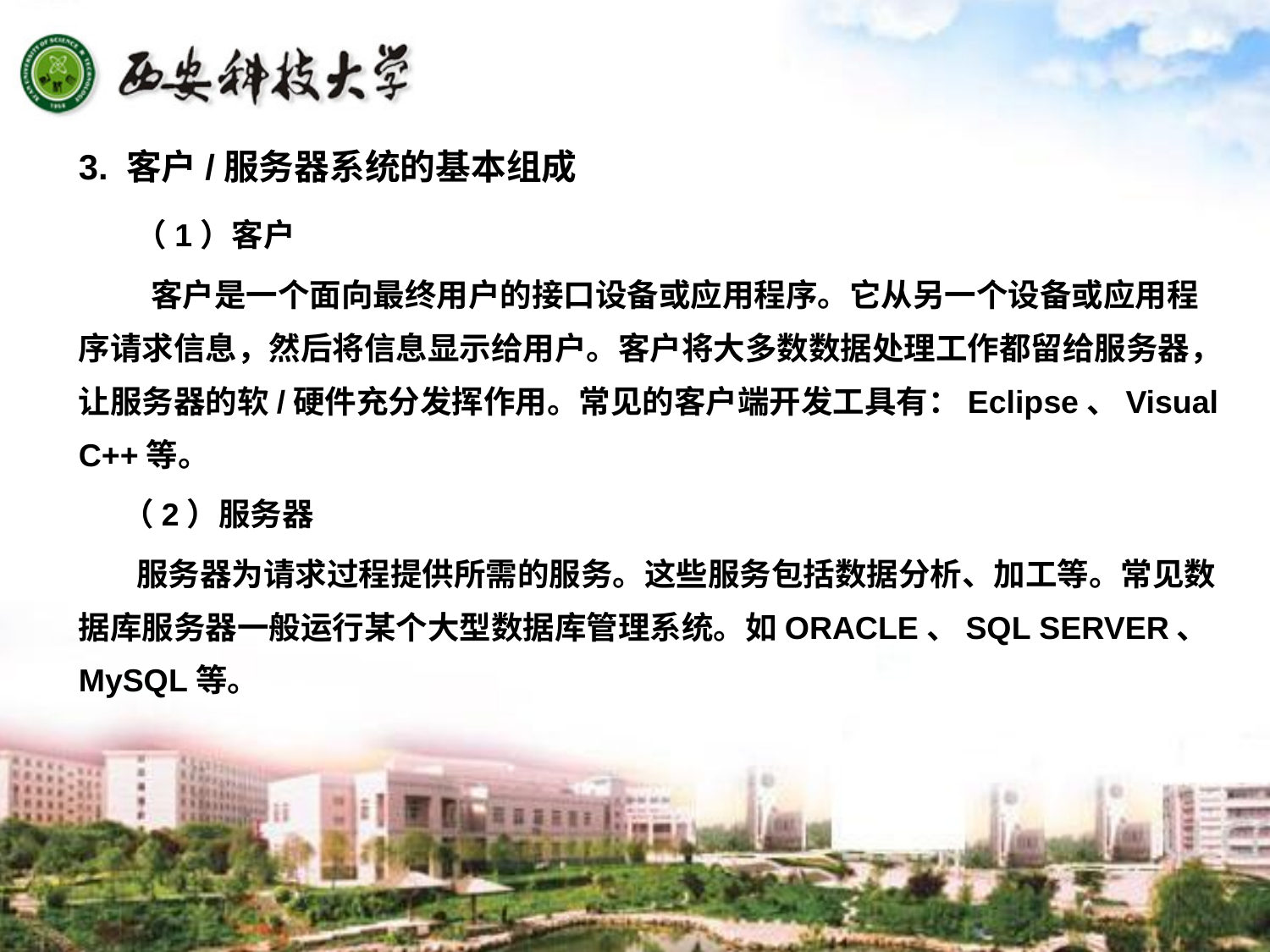

3. 客户/服务器系统的基本组成
      （1）客户
         客户是一个面向最终用户的接口设备或应用程序。它从另一个设备或应用程序请求信息，然后将信息显示给用户。客户将大多数数据处理工作都留给服务器，让服务器的软/硬件充分发挥作用。常见的客户端开发工具有：Eclipse、Visual C++等。
     （2）服务器
       服务器为请求过程提供所需的服务。这些服务包括数据分析、加工等。常见数据库服务器一般运行某个大型数据库管理系统。如ORACLE、SQL SERVER、MySQL等。